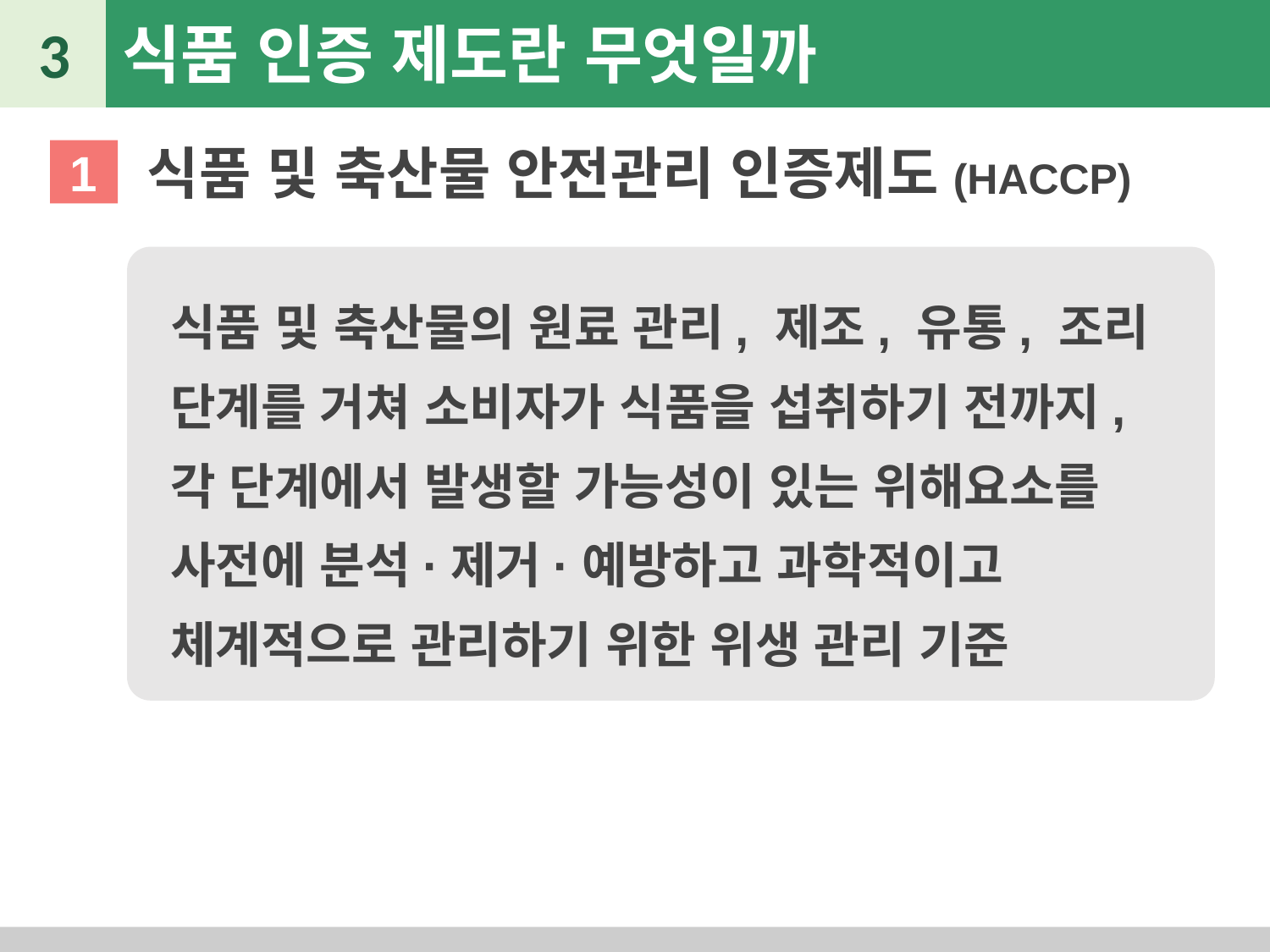

3
식품 인증 제도란 무엇일까
식품 및 축산물 안전관리 인증제도(HACCP)
1

식품 및 축산물의 원료 관리, 제조, 유통, 조리 단계를 거쳐 소비자가 식품을 섭취하기 전까지, 각 단계에서 발생할 가능성이 있는 위해요소를 사전에 분석·제거·예방하고 과학적이고 체계적으로 관리하기 위한 위생 관리 기준